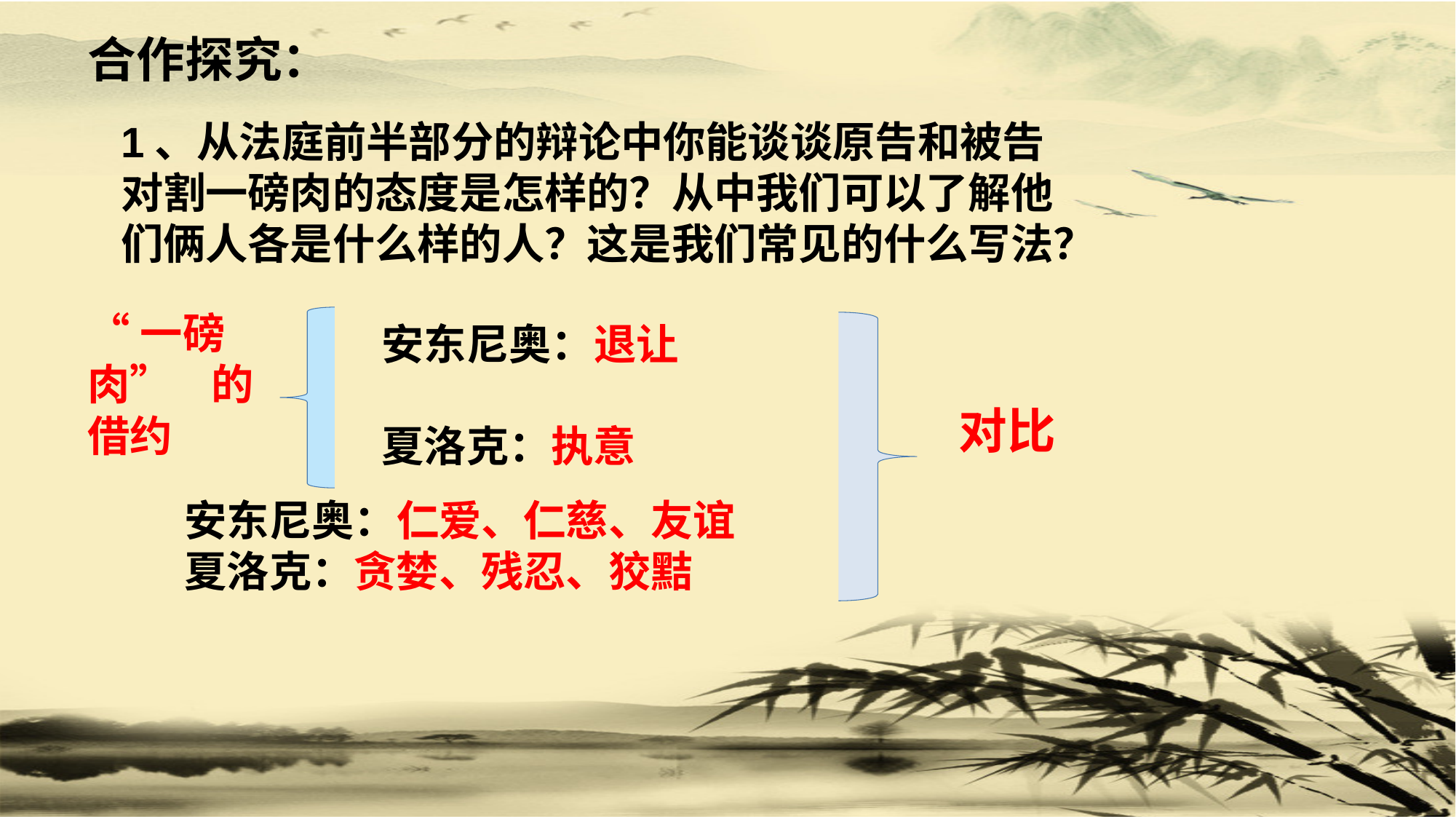

合作探究：
1、从法庭前半部分的辩论中你能谈谈原告和被告对割一磅肉的态度是怎样的？从中我们可以了解他们俩人各是什么样的人？这是我们常见的什么写法？
“一磅肉”    的借约

安东尼奥：退让

夏洛克：执意

对比
安东尼奥：仁爱、仁慈、友谊
夏洛克：贪婪、残忍、狡黠